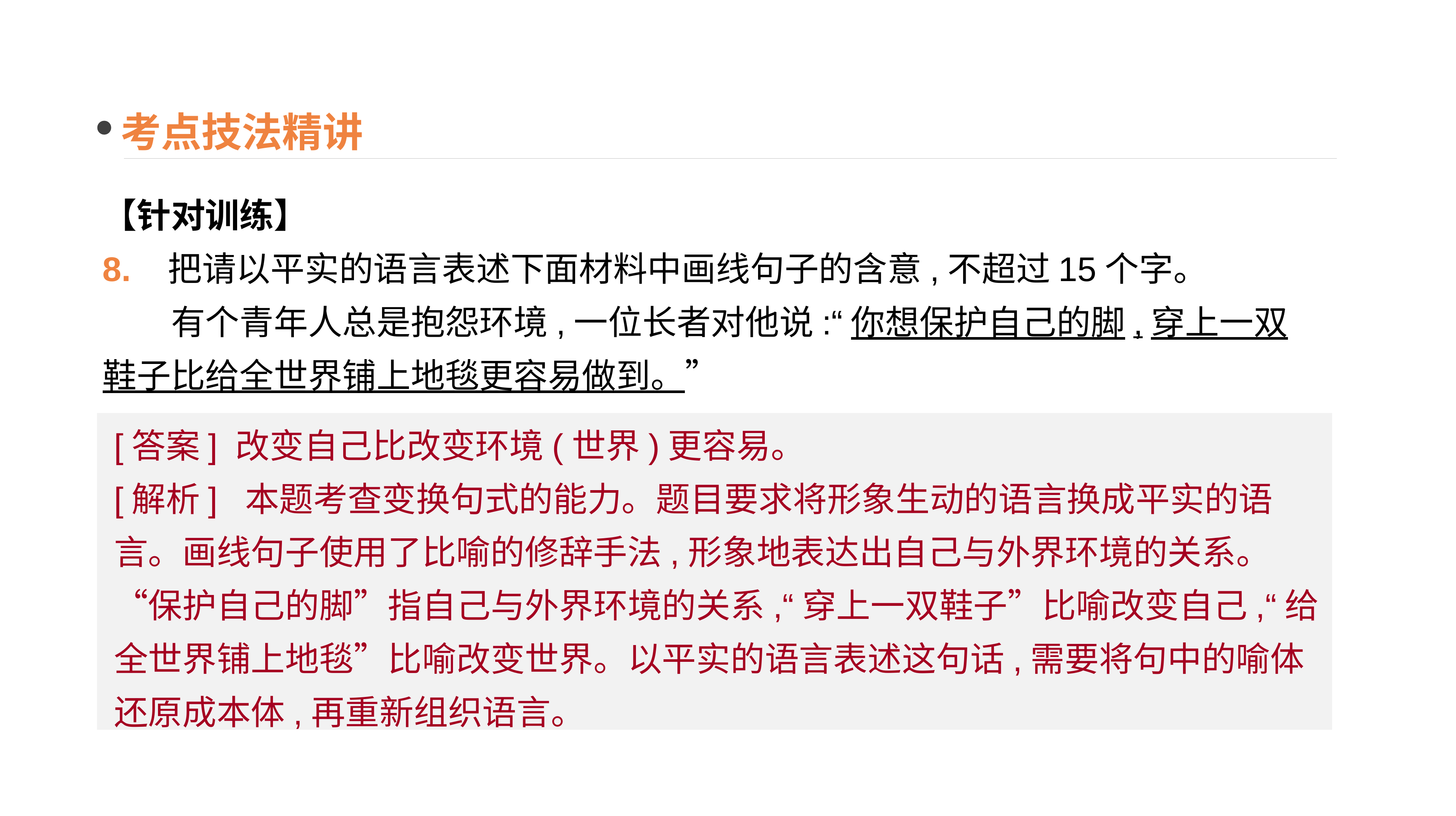

考点技法精讲

【针对训练】
8.   把请以平实的语言表述下面材料中画线句子的含意,不超过15个字。
　　有个青年人总是抱怨环境,一位长者对他说:“你想保护自己的脚,穿上一双鞋子比给全世界铺上地毯更容易做到。”
[答案] 改变自己比改变环境(世界)更容易。
[解析]  本题考查变换句式的能力。题目要求将形象生动的语言换成平实的语言。画线句子使用了比喻的修辞手法,形象地表达出自己与外界环境的关系。“保护自己的脚”指自己与外界环境的关系,“穿上一双鞋子”比喻改变自己,“给全世界铺上地毯”比喻改变世界。以平实的语言表述这句话,需要将句中的喻体还原成本体,再重新组织语言。